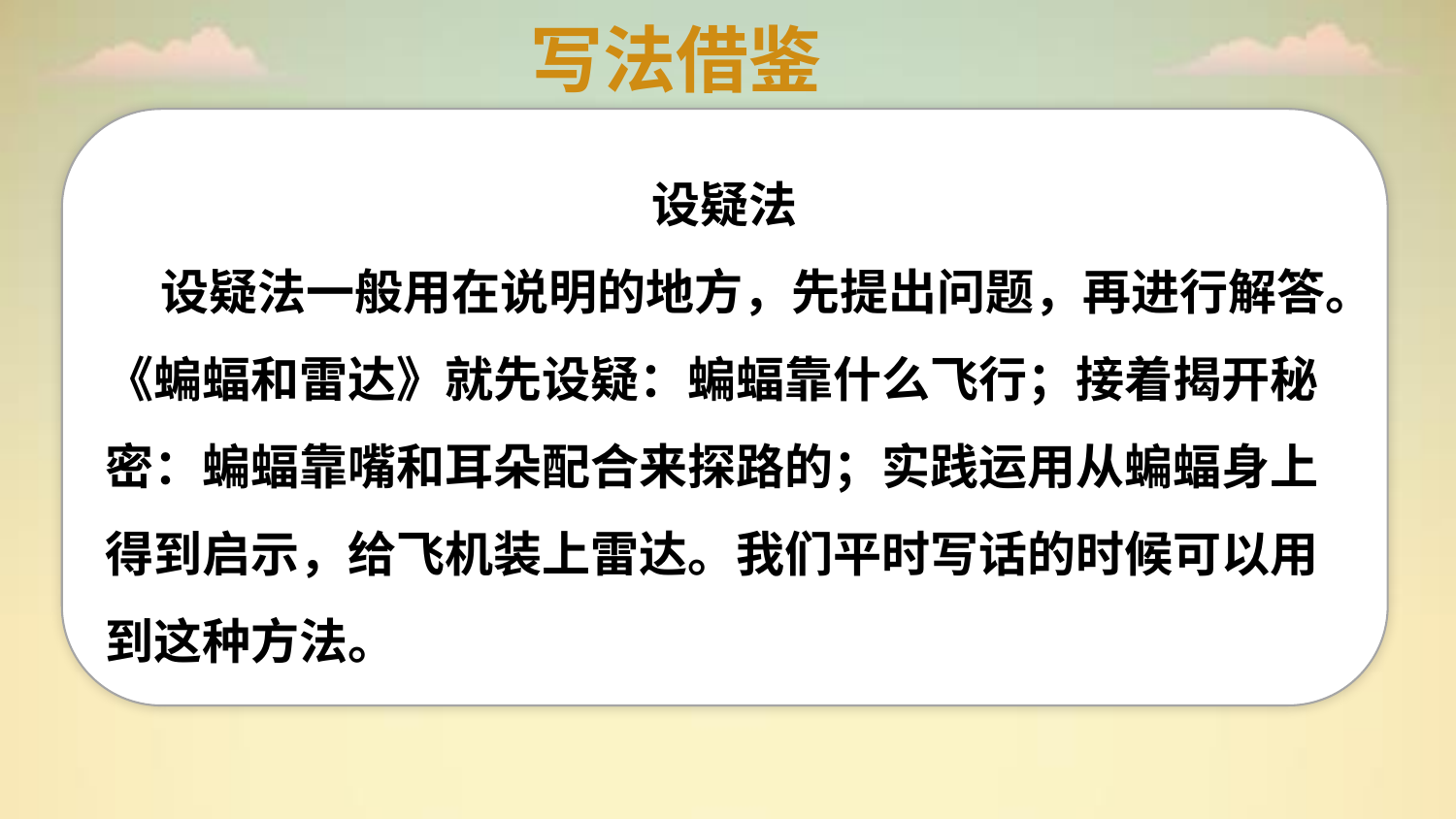

写法借鉴
设疑法
    设疑法一般用在说明的地方，先提出问题，再进行解答。《蝙蝠和雷达》就先设疑：蝙蝠靠什么飞行；接着揭开秘密：蝙蝠靠嘴和耳朵配合来探路的；实践运用从蝙蝠身上得到启示，给飞机装上雷达。我们平时写话的时候可以用到这种方法。